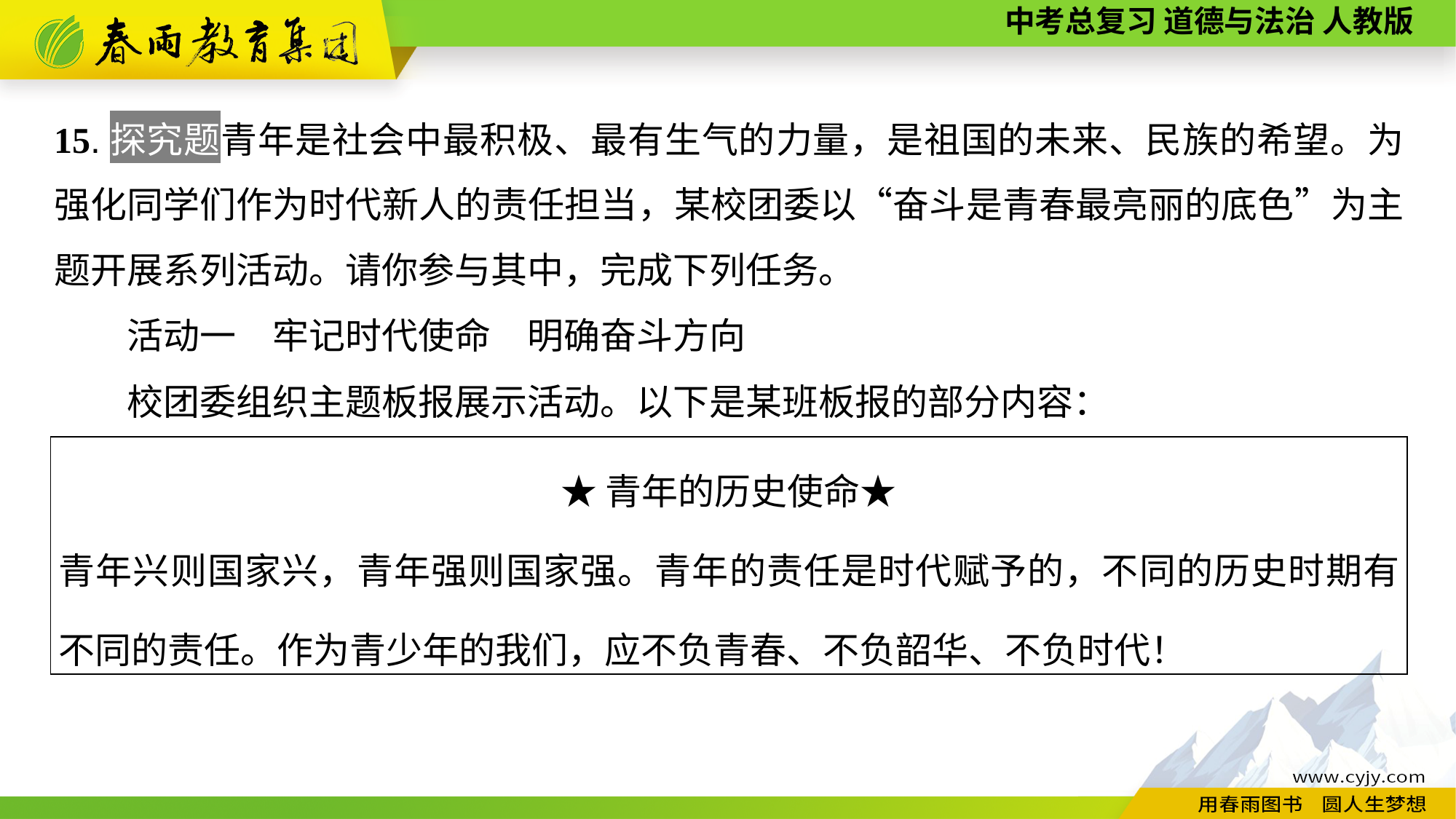

15.探究题青年是社会中最积极、最有生气的力量，是祖国的未来、民族的希望。为强化同学们作为时代新人的责任担当，某校团委以“奋斗是青春最亮丽的底色”为主题开展系列活动。请你参与其中，完成下列任务。
活动一　牢记时代使命　明确奋斗方向
校团委组织主题板报展示活动。以下是某班板报的部分内容：
| ★青年的历史使命★ 青年兴则国家兴，青年强则国家强。青年的责任是时代赋予的，不同的历史时期有不同的责任。作为青少年的我们，应不负青春、不负韶华、不负时代！ |
| --- |